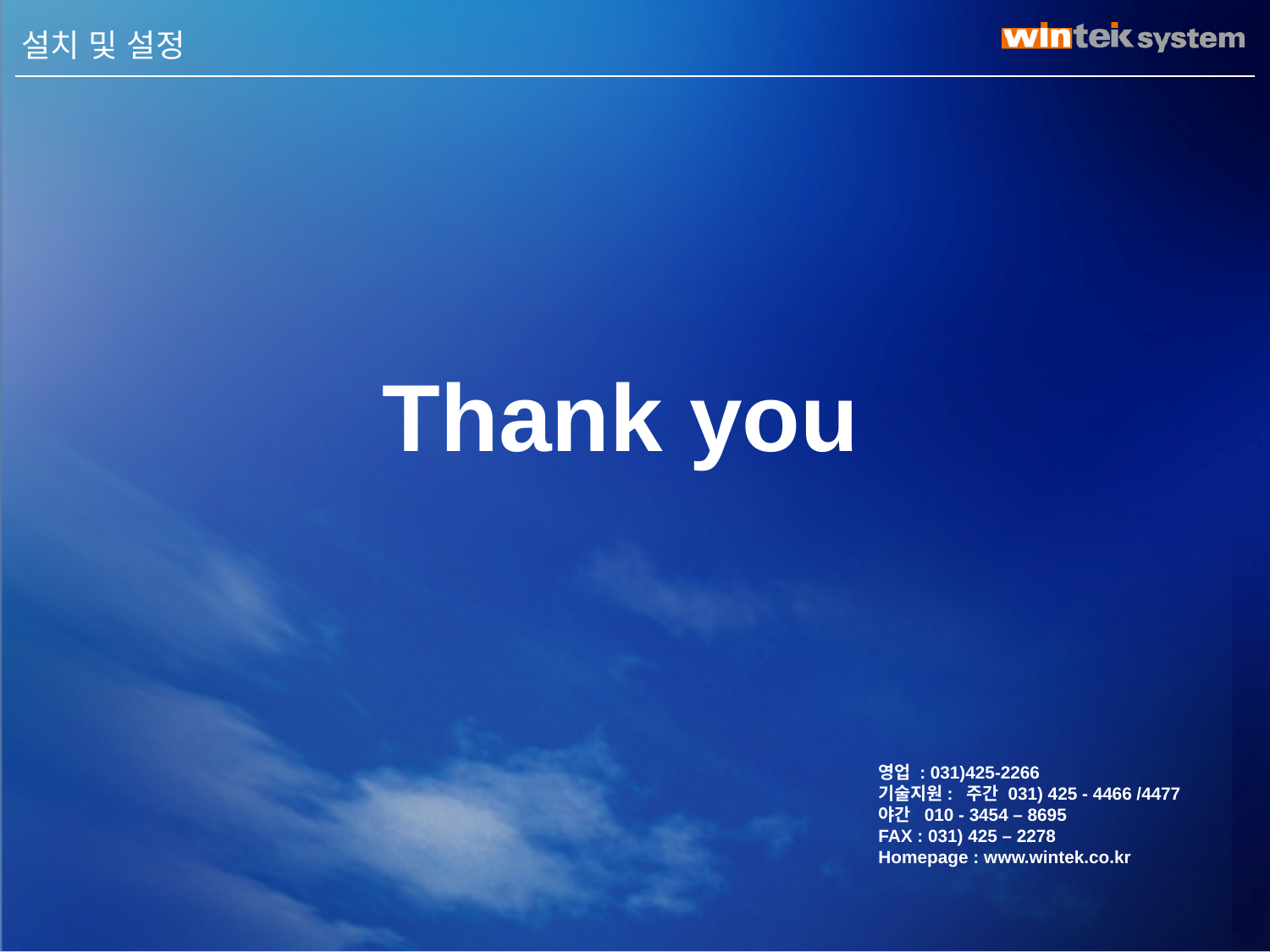

III .    설치 및 설정
Thank you
영업 : 031)425-2266
기술지원:  주간 031) 425 - 4466 /4477
야간  010 - 3454 – 8695
FAX : 031) 425 – 2278
Homepage : www.wintek.co.kr